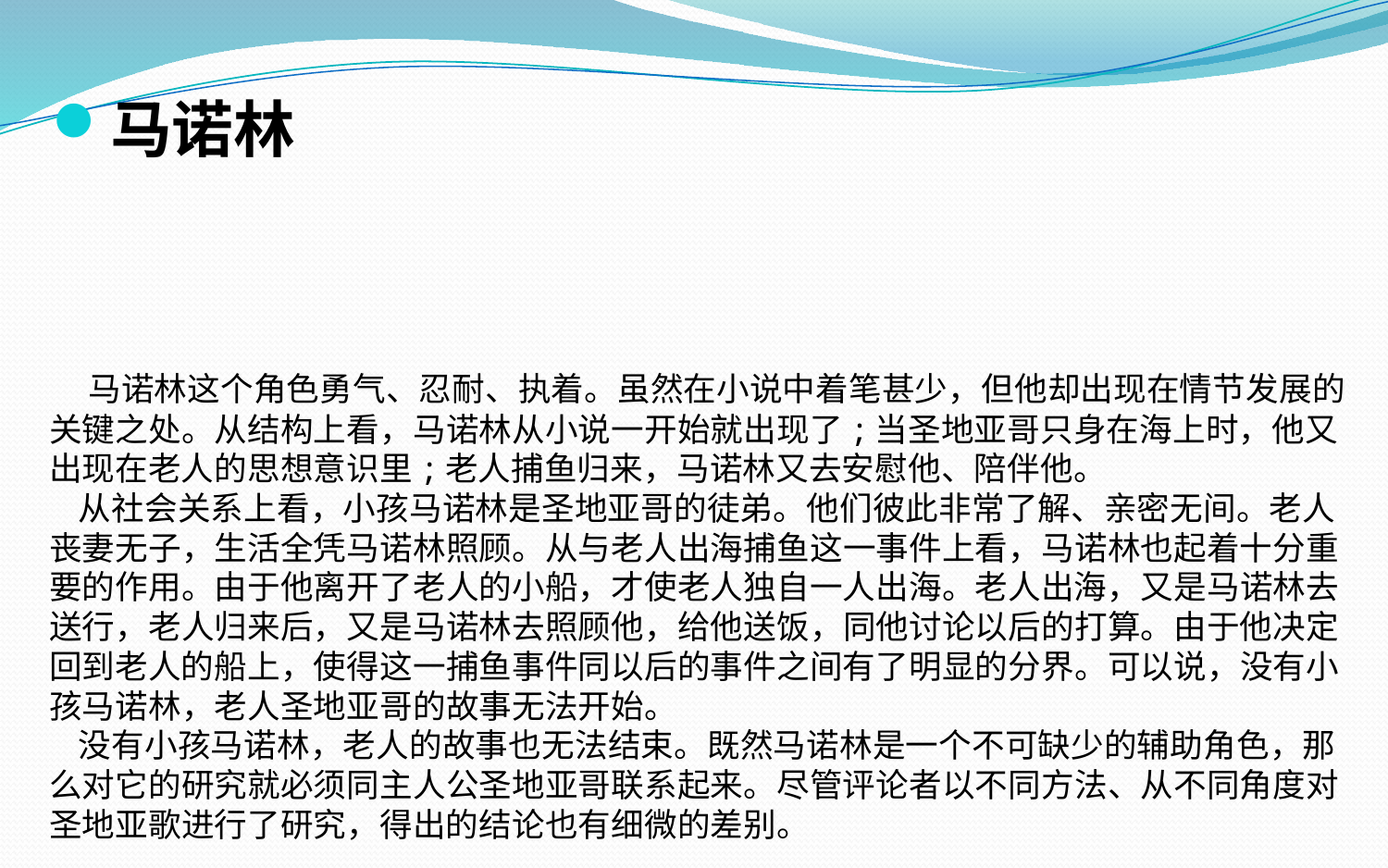

马诺林
# 马诺林这个角色勇气、忍耐、执着。虽然在小说中着笔甚少，但他却出现在情节发展的关键之处。从结构上看，马诺林从小说一开始就出现了;当圣地亚哥只身在海上时，他又出现在老人的思想意识里;老人捕鱼归来，马诺林又去安慰他、陪伴他。 从社会关系上看，小孩马诺林是圣地亚哥的徒弟。他们彼此非常了解、亲密无间。老人丧妻无子，生活全凭马诺林照顾。从与老人出海捕鱼这一事件上看，马诺林也起着十分重要的作用。由于他离开了老人的小船，才使老人独自一人出海。老人出海，又是马诺林去送行，老人归来后，又是马诺林去照顾他，给他送饭，同他讨论以后的打算。由于他决定回到老人的船上，使得这一捕鱼事件同以后的事件之间有了明显的分界。可以说，没有小孩马诺林，老人圣地亚哥的故事无法开始。 没有小孩马诺林，老人的故事也无法结束。既然马诺林是一个不可缺少的辅助角色，那么对它的研究就必须同主人公圣地亚哥联系起来。尽管评论者以不同方法、从不同角度对圣地亚歌进行了研究，得出的结论也有细微的差别。